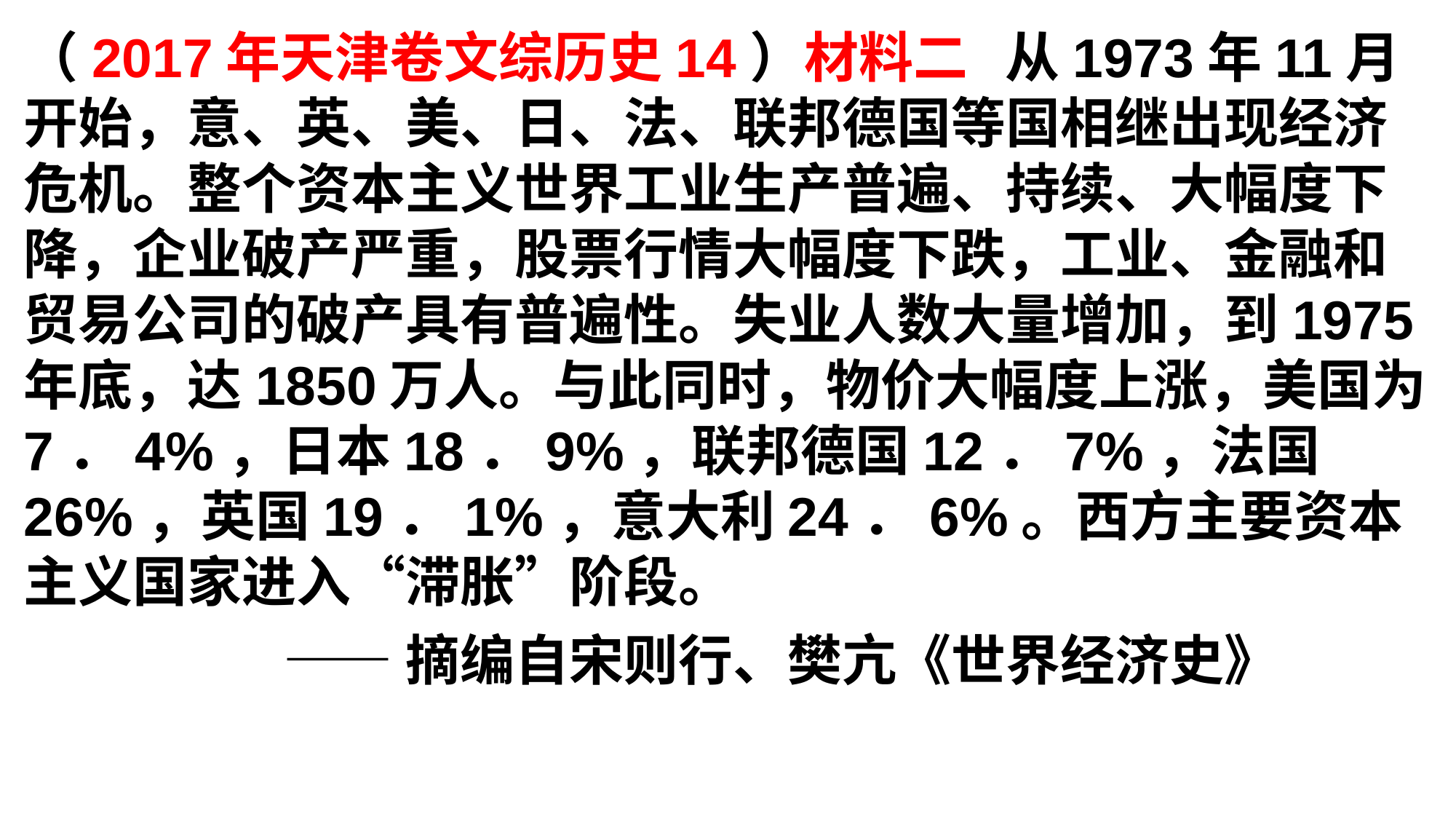

（2017年天津卷文综历史14）材料二   从1973年11月开始，意、英、美、日、法、联邦德国等国相继出现经济危机。整个资本主义世界工业生产普遍、持续、大幅度下降，企业破产严重，股票行情大幅度下跌，工业、金融和贸易公司的破产具有普遍性。失业人数大量增加，到1975年底，达1850万人。与此同时，物价大幅度上涨，美国为7．4%，日本18．9%，联邦德国12．7%，法国26%，英国19．1%，意大利24．6%。西方主要资本主义国家进入“滞胀”阶段。                     ——摘编自宋则行、樊亢《世界经济史》